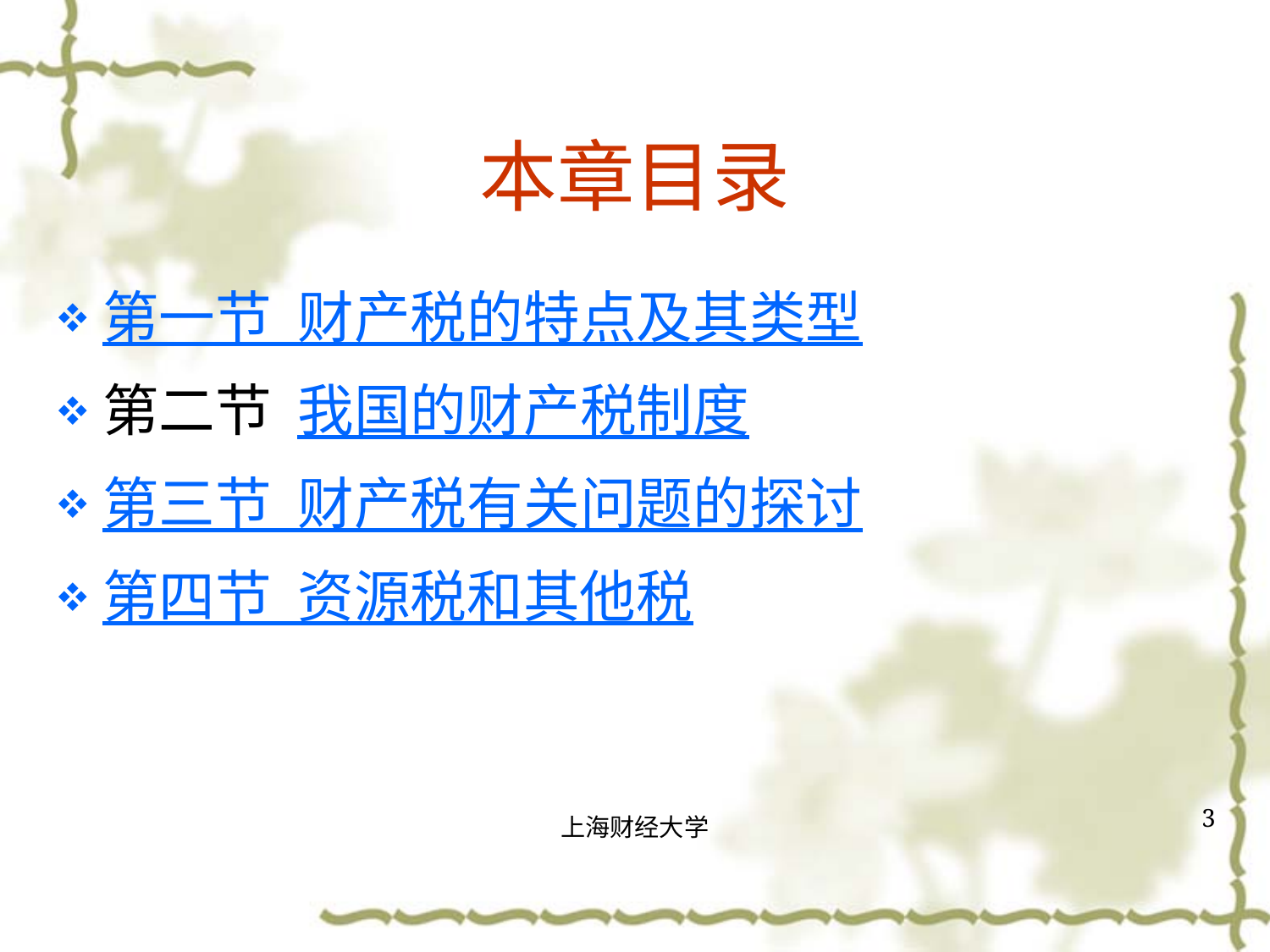

# 本章目录
第一节  财产税的特点及其类型
第二节  我国的财产税制度
第三节  财产税有关问题的探讨
第四节  资源税和其他税

3
上海财经大学